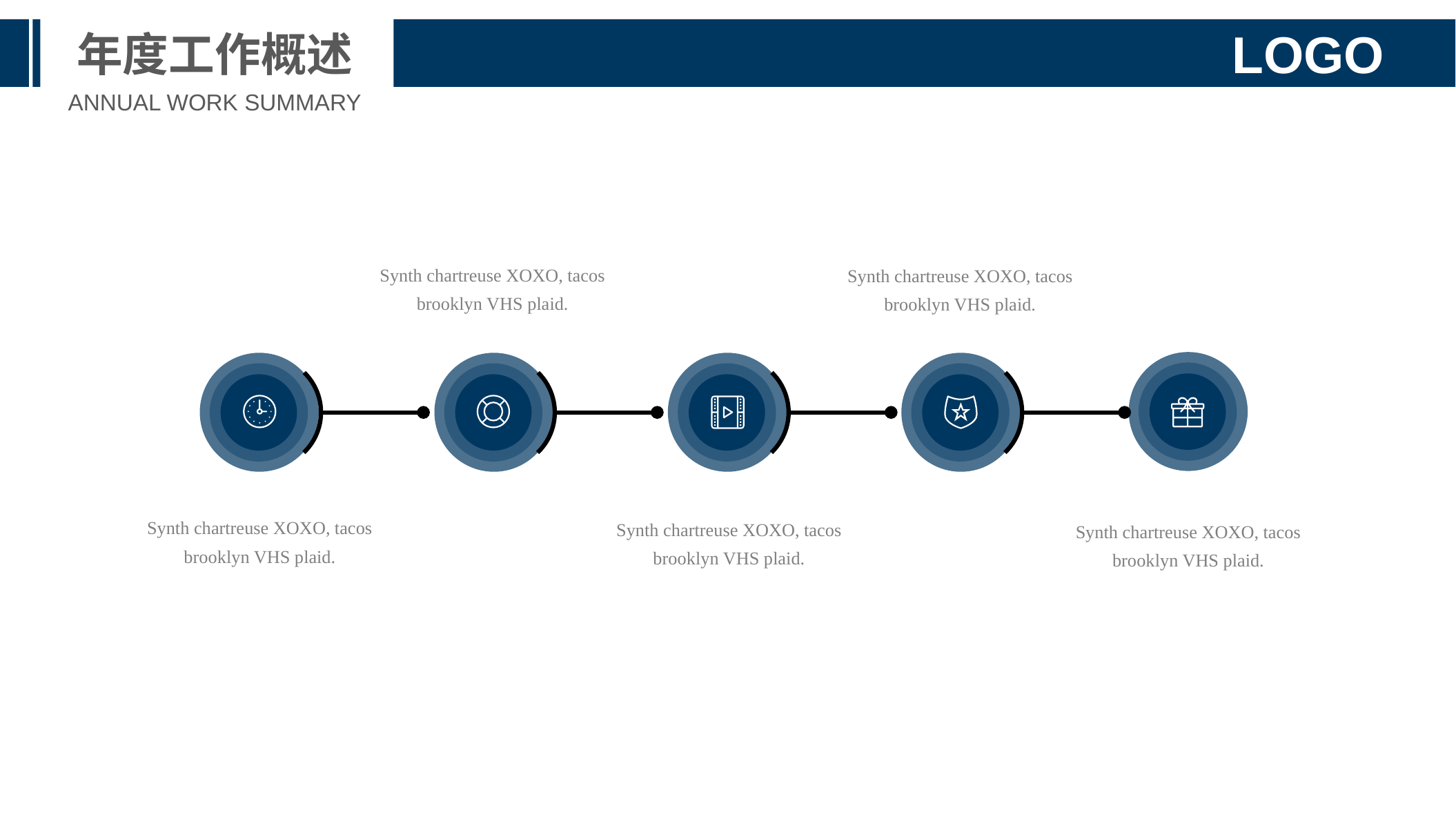

年度工作概述
LOGO
ANNUAL WORK SUMMARY
Synth chartreuse XOXO, tacos brooklyn VHS plaid.
Synth chartreuse XOXO, tacos brooklyn VHS plaid.

Synth chartreuse XOXO, tacos brooklyn VHS plaid.
Synth chartreuse XOXO, tacos brooklyn VHS plaid.
Synth chartreuse XOXO, tacos brooklyn VHS plaid.